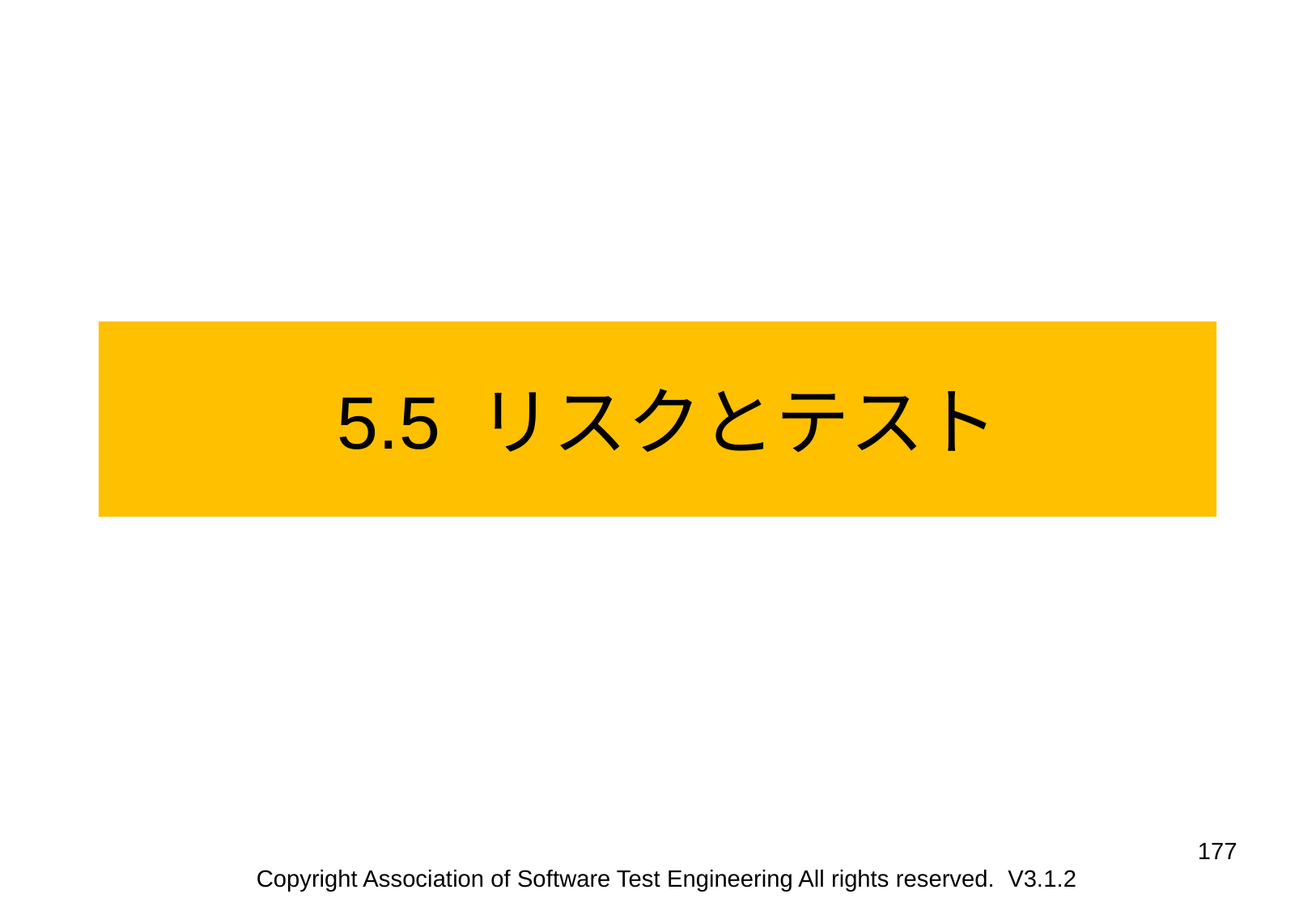

5.5 リスクとテスト
177
Copyright Association of Software Test Engineering All rights reserved.  V3.1.2